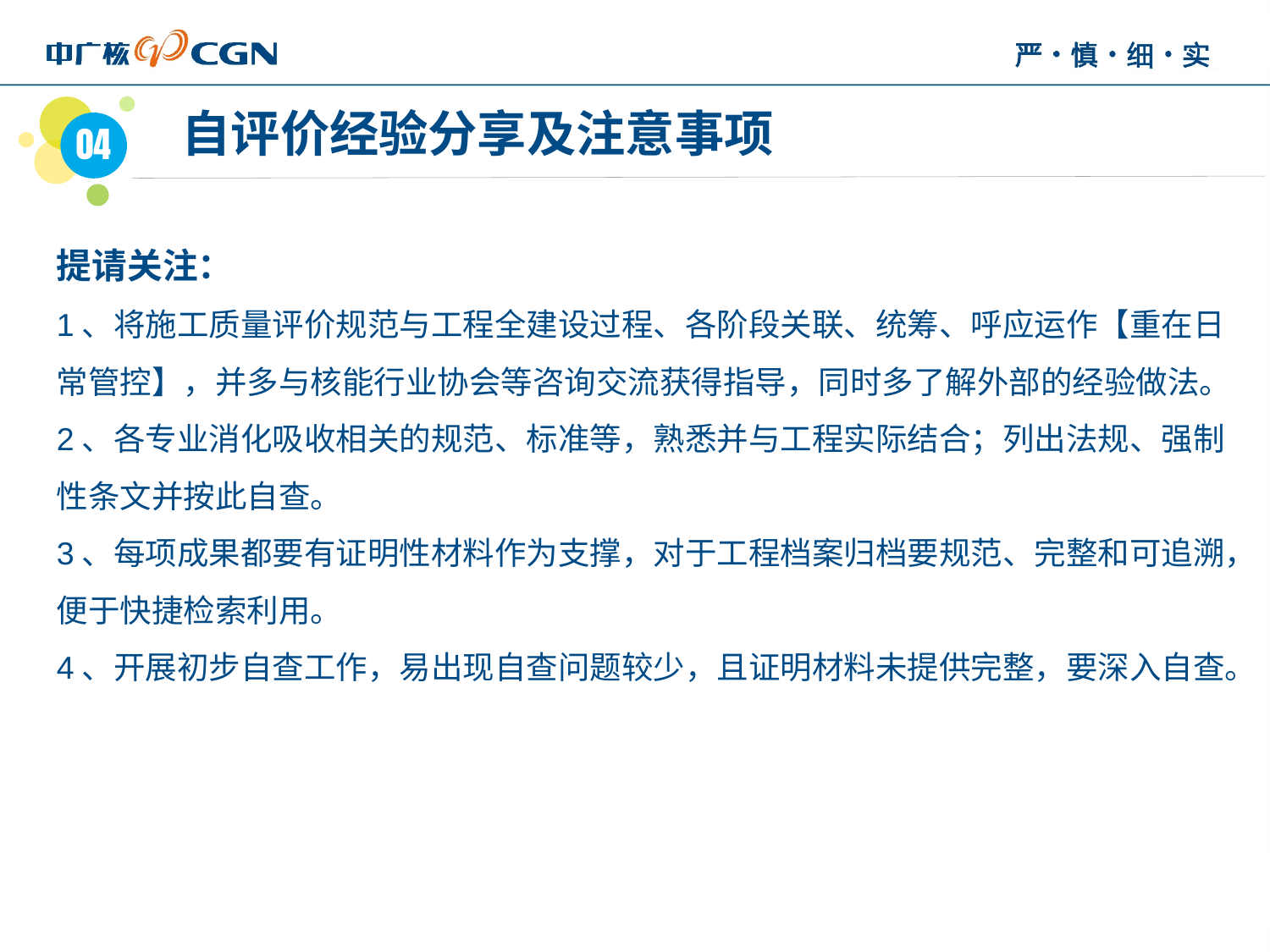

04

  自评价经验分享及注意事项

提请关注：
1、将施工质量评价规范与工程全建设过程、各阶段关联、统筹、呼应运作【重在日常管控】，并多与核能行业协会等咨询交流获得指导，同时多了解外部的经验做法。
2、各专业消化吸收相关的规范、标准等，熟悉并与工程实际结合；列出法规、强制性条文并按此自查。
3、每项成果都要有证明性材料作为支撑，对于工程档案归档要规范、完整和可追溯，便于快捷检索利用。
4、开展初步自查工作，易出现自查问题较少，且证明材料未提供完整，要深入自查。